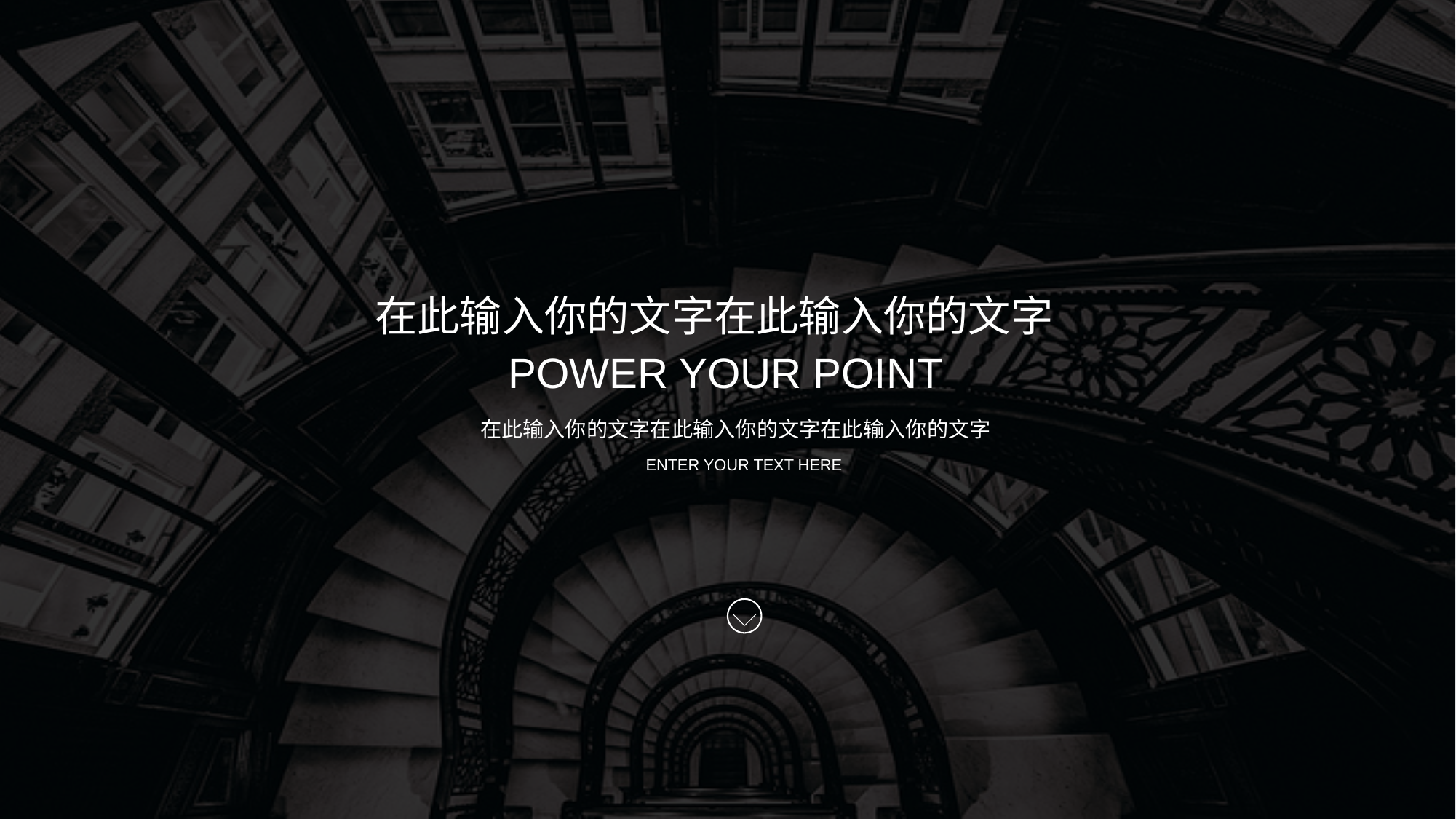

在此输入你的文字在此输入你的文字

POWER YOUR POINT
在此输入你的文字在此输入你的文字在此输入你的文字
ENTER YOUR TEXT HERE